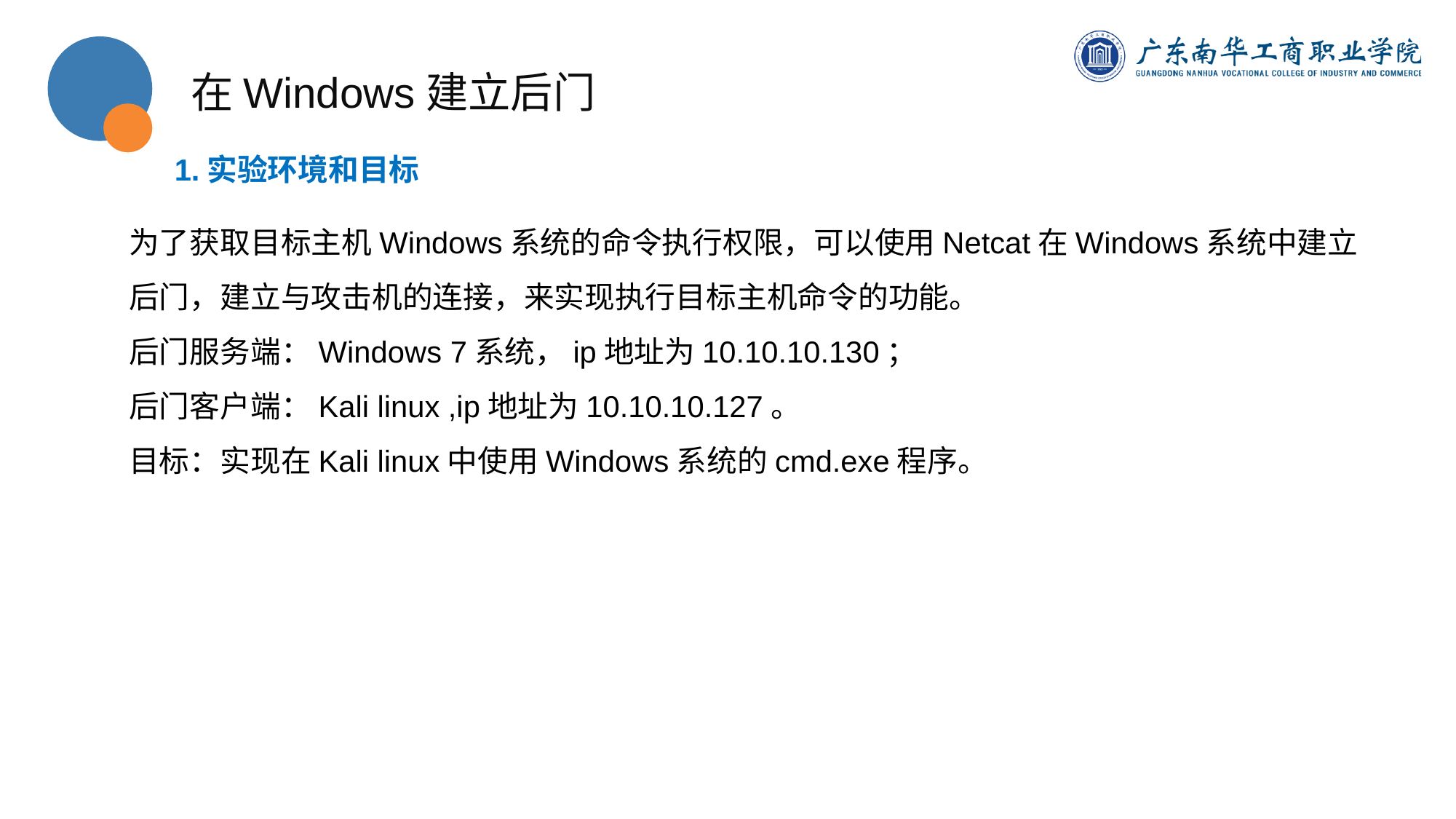

在Windows建立后门

1.实验环境和目标

为了获取目标主机Windows系统的命令执行权限，可以使用Netcat在Windows系统中建立后门，建立与攻击机的连接，来实现执行目标主机命令的功能。
后门服务端：Windows 7系统，ip地址为10.10.10.130；
后门客户端：Kali linux ,ip地址为10.10.10.127。
目标：实现在Kali linux中使用Windows系统的cmd.exe程序。